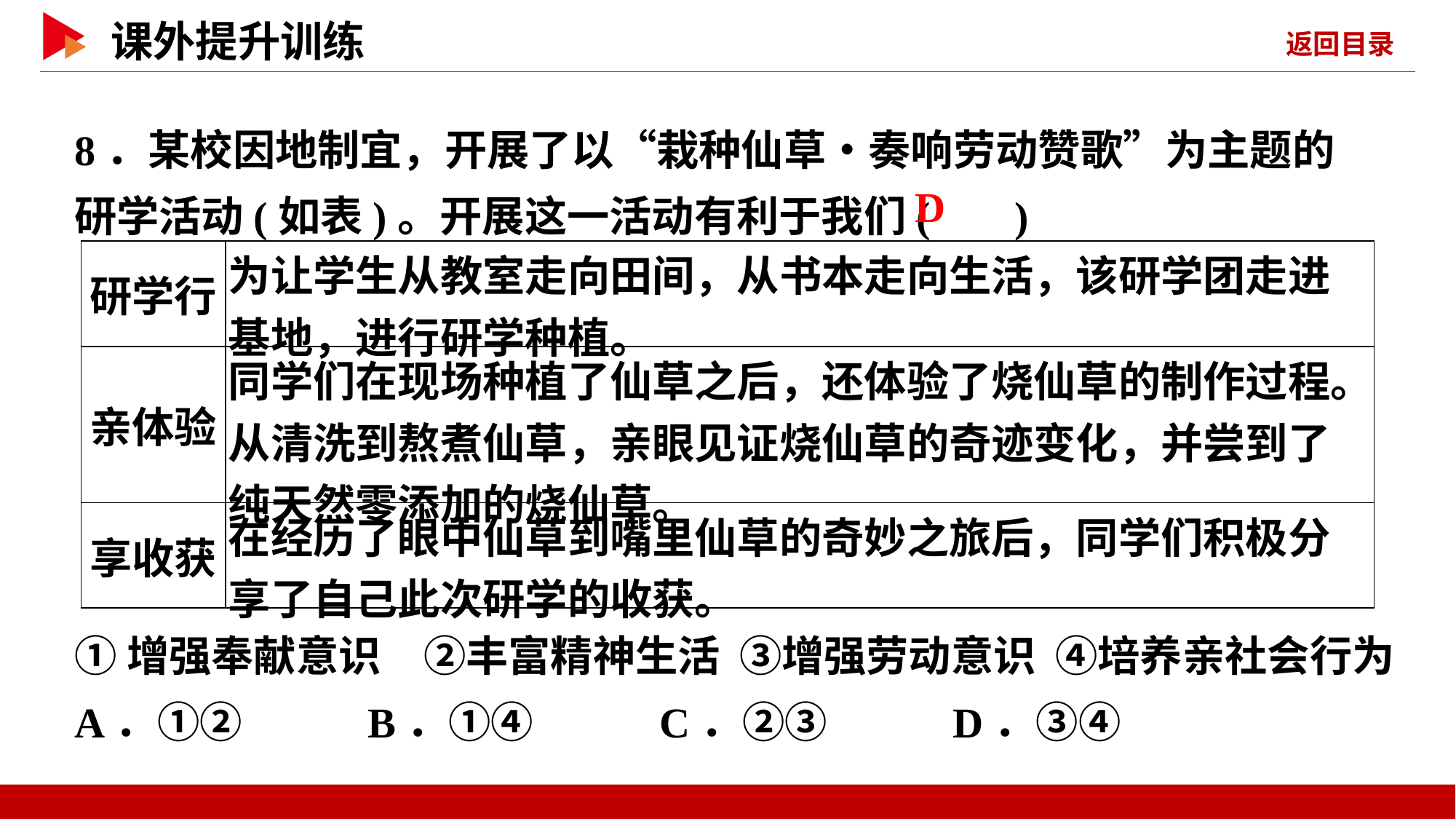

8．某校因地制宜，开展了以“栽种仙草•奏响劳动赞歌”为主题的研学活动(如表)。开展这一活动有利于我们(        )
   D
| 研学行 | 为让学生从教室走向田间，从书本走向生活，该研学团走进基地，进行研学种植。 |
| --- | --- |
| 亲体验 | 同学们在现场种植了仙草之后，还体验了烧仙草的制作过程。从清洗到熬煮仙草，亲眼见证烧仙草的奇迹变化，并尝到了纯天然零添加的烧仙草。 |
| 享收获 | 在经历了眼中仙草到嘴里仙草的奇妙之旅后，同学们积极分享了自己此次研学的收获。 |
①增强奉献意识　②丰富精神生活  ③增强劳动意识  ④培养亲社会行为
A．①②            B．①④            C．②③            D．③④